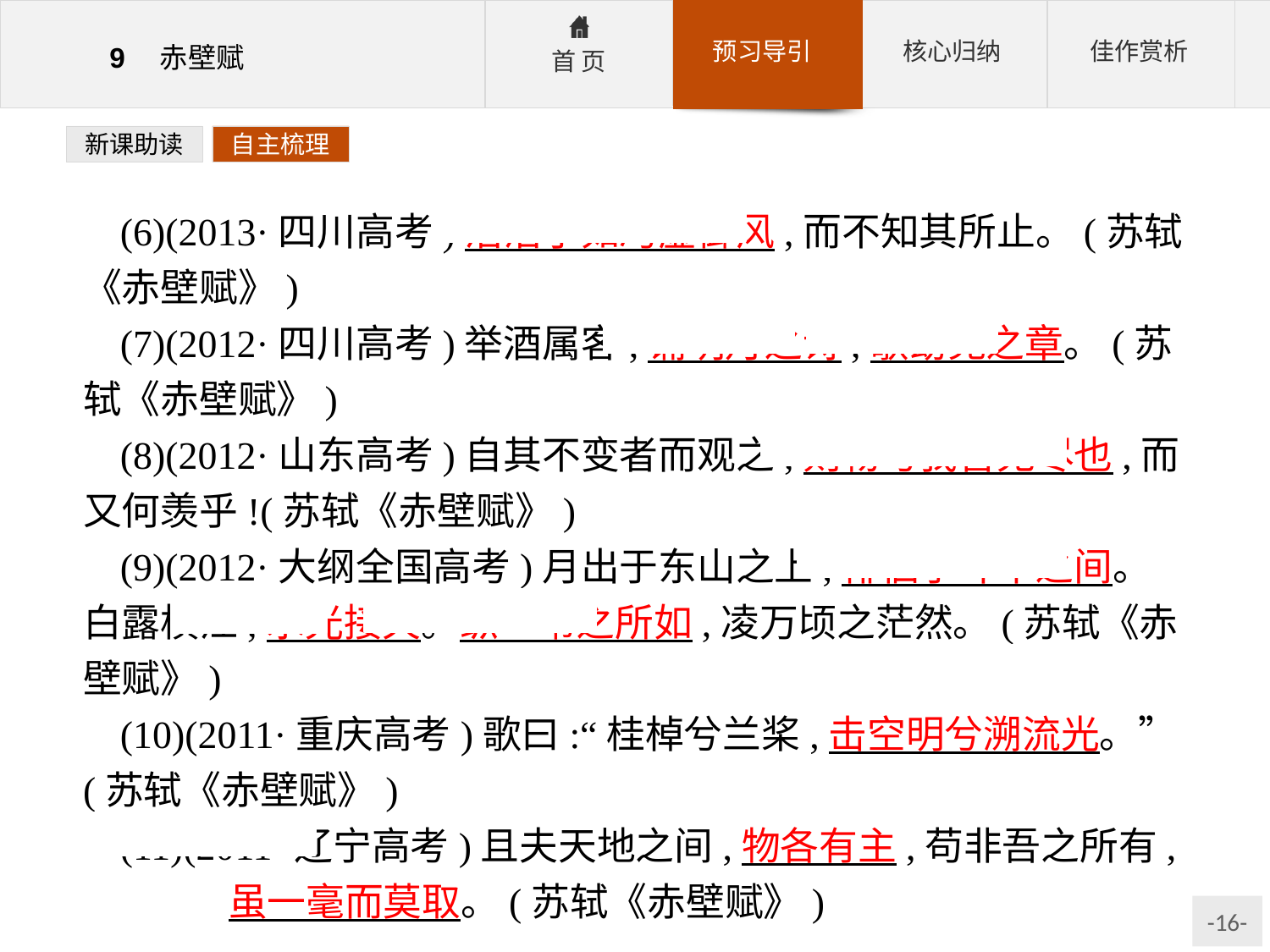

新课助读
自主梳理
(6)(2013·四川高考)浩浩乎如冯虚御风,而不知其所止。(苏轼《赤壁赋》)
(7)(2012·四川高考)举酒属客,诵明月之诗,歌窈窕之章。(苏轼《赤壁赋》)
(8)(2012·山东高考)自其不变者而观之,则物与我皆无尽也,而又何羡乎!(苏轼《赤壁赋》)
(9)(2012·大纲全国高考)月出于东山之上,徘徊于斗牛之间。白露横江,水光接天。纵一苇之所如,凌万顷之茫然。(苏轼《赤壁赋》)
(10)(2011·重庆高考)歌曰:“桂棹兮兰桨,击空明兮溯流光。”(苏轼《赤壁赋》)
(11)(2011·辽宁高考)且夫天地之间,物各有主,苟非吾之所有,                虽一毫而莫取。(苏轼《赤壁赋》)